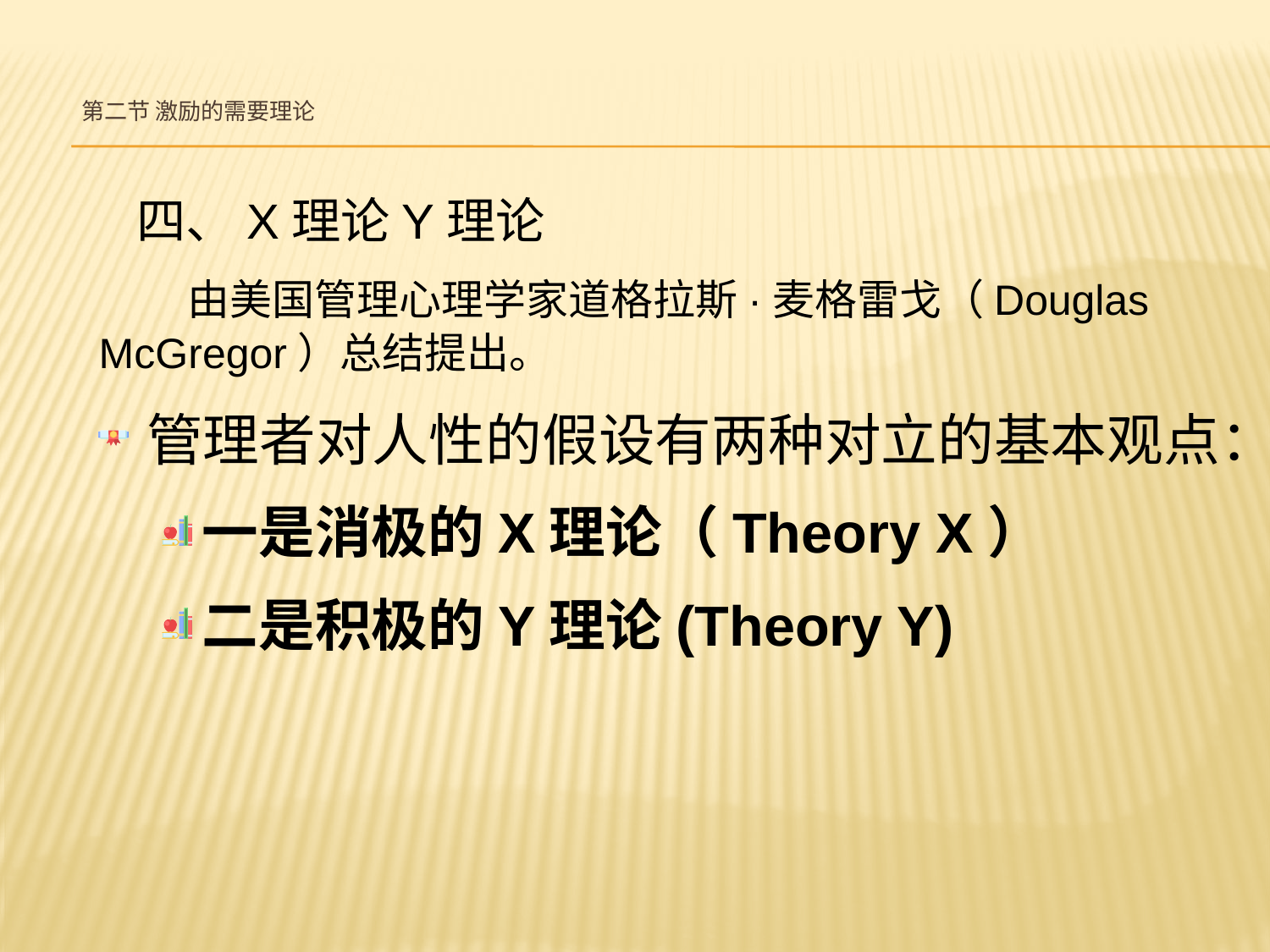

# 第二节 激励的需要理论

 四、X理论Y理论
   由美国管理心理学家道格拉斯·麦格雷戈（Douglas McGregor）总结提出。
管理者对人性的假设有两种对立的基本观点：
一是消极的X理论（Theory X）
二是积极的Y理论(Theory Y)